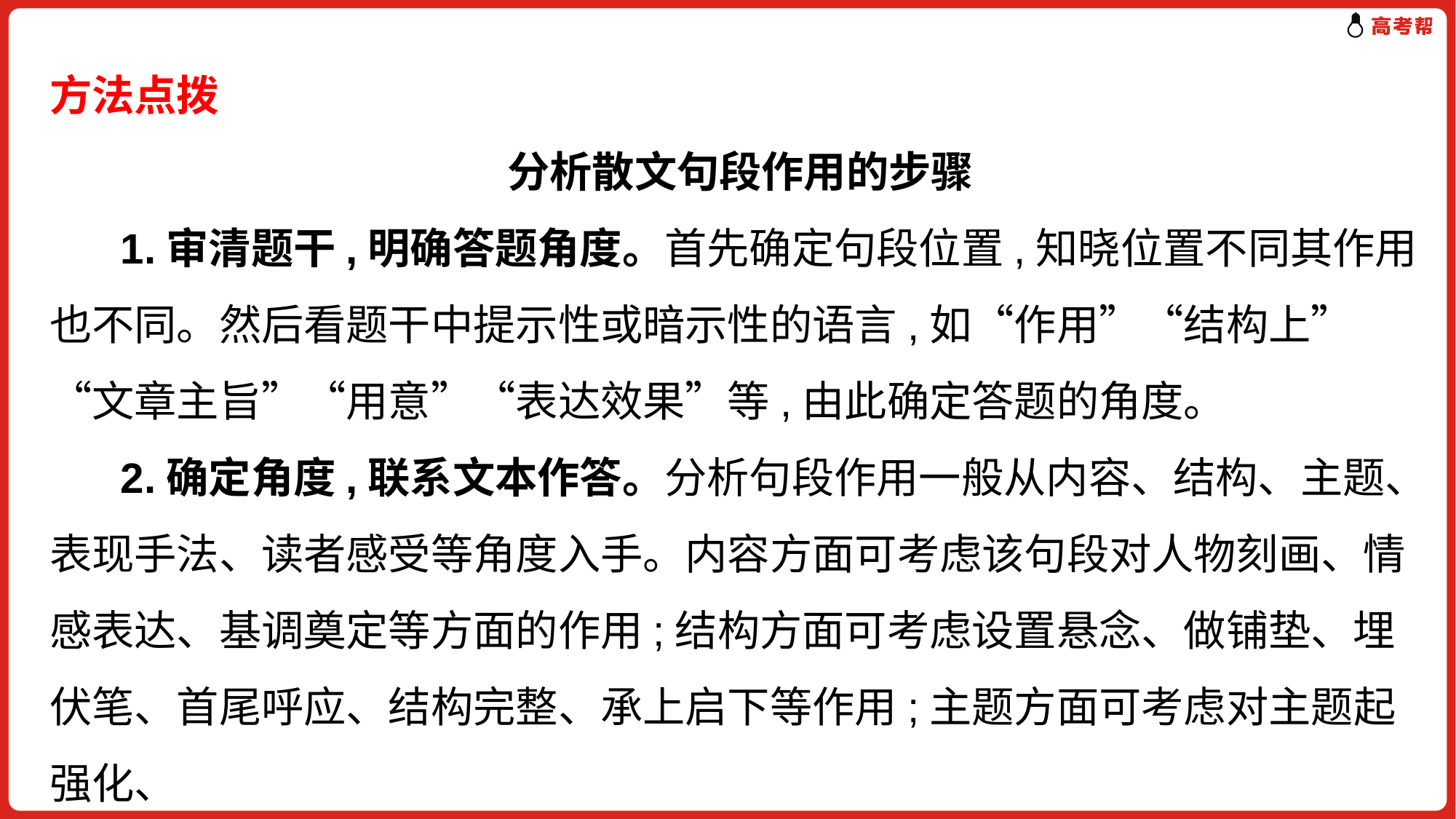

方法点拨
分析散文句段作用的步骤
      1.审清题干,明确答题角度。首先确定句段位置,知晓位置不同其作用也不同。然后看题干中提示性或暗示性的语言,如“作用”“结构上”“文章主旨”“用意”“表达效果”等,由此确定答题的角度。
      2.确定角度,联系文本作答。分析句段作用一般从内容、结构、主题、表现手法、读者感受等角度入手。内容方面可考虑该句段对人物刻画、情感表达、基调奠定等方面的作用;结构方面可考虑设置悬念、做铺垫、埋伏笔、首尾呼应、结构完整、承上启下等作用;主题方面可考虑对主题起强化、